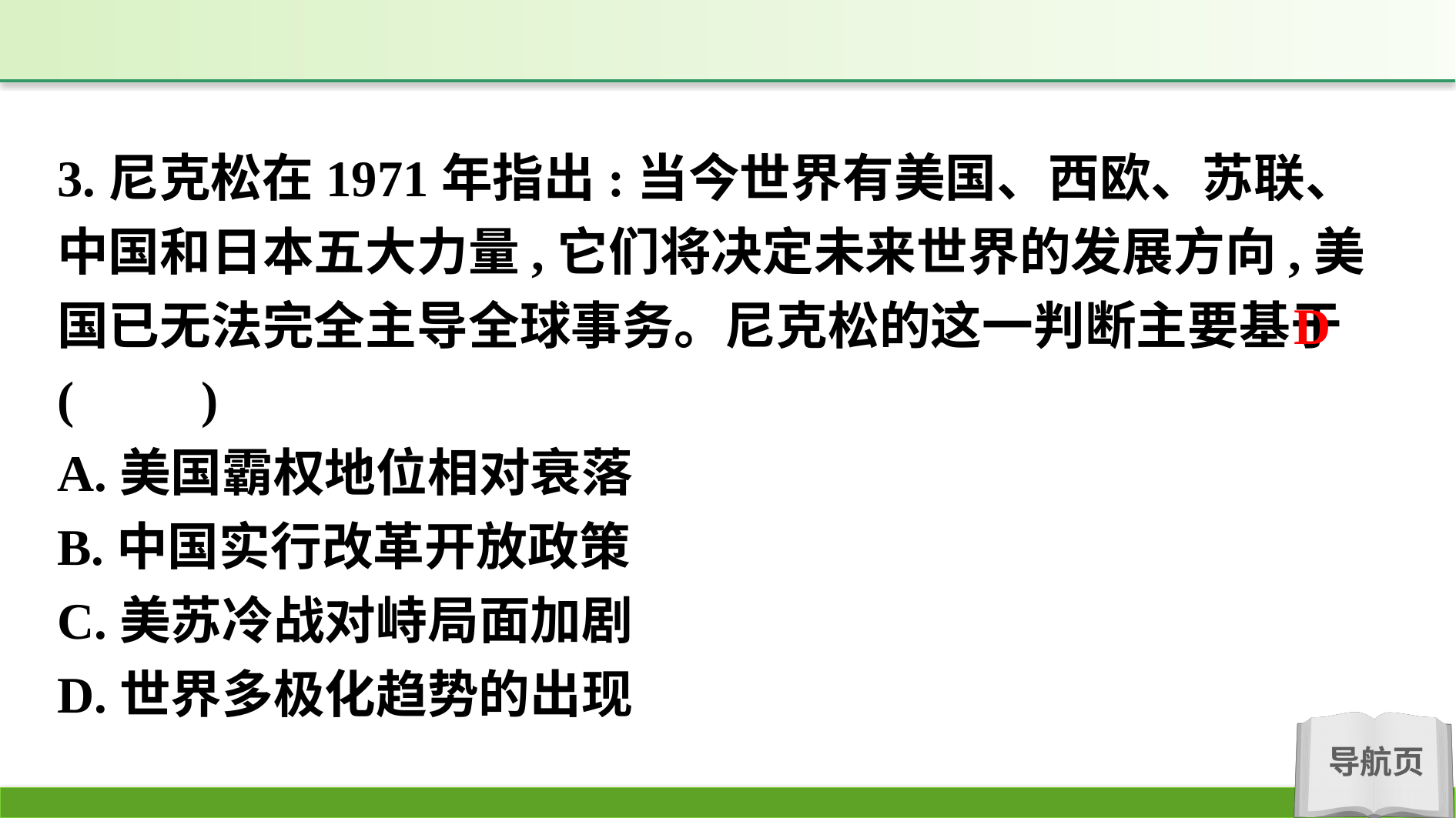

3.尼克松在1971年指出:当今世界有美国、西欧、苏联、中国和日本五大力量,它们将决定未来世界的发展方向,美国已无法完全主导全球事务。尼克松的这一判断主要基于(　　)
A.美国霸权地位相对衰落
B.中国实行改革开放政策
C.美苏冷战对峙局面加剧
D.世界多极化趋势的出现
D